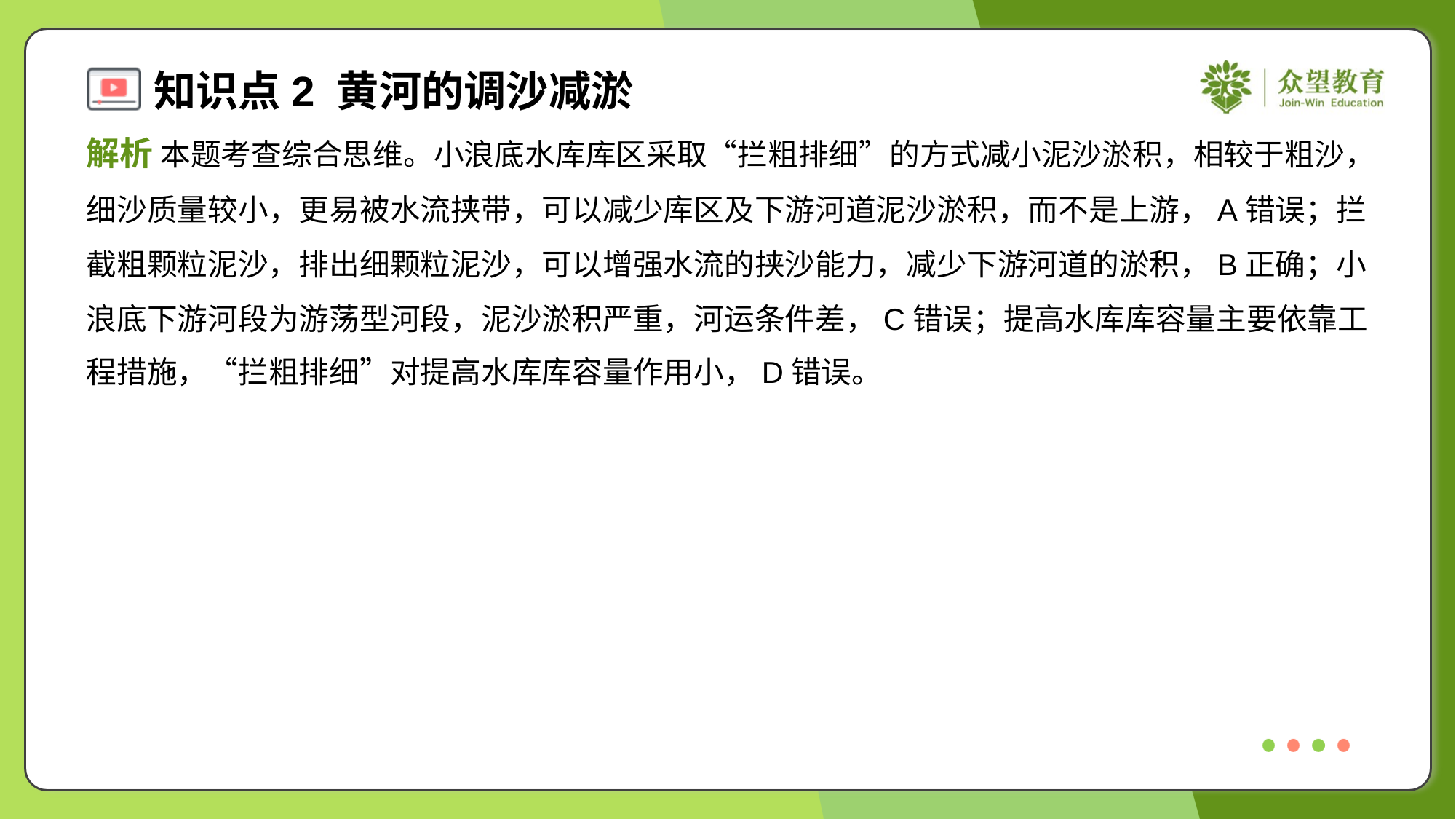

解析 本题考查综合思维。小浪底水库库区采取“拦粗排细”的方式减小泥沙淤积，相较于粗沙，
细沙质量较小，更易被水流挟带，可以减少库区及下游河道泥沙淤积，而不是上游，A错误；拦
截粗颗粒泥沙，排出细颗粒泥沙，可以增强水流的挟沙能力，减少下游河道的淤积，B正确；小
浪底下游河段为游荡型河段，泥沙淤积严重，河运条件差，C错误；提高水库库容量主要依靠工
程措施，“拦粗排细”对提高水库库容量作用小，D错误。